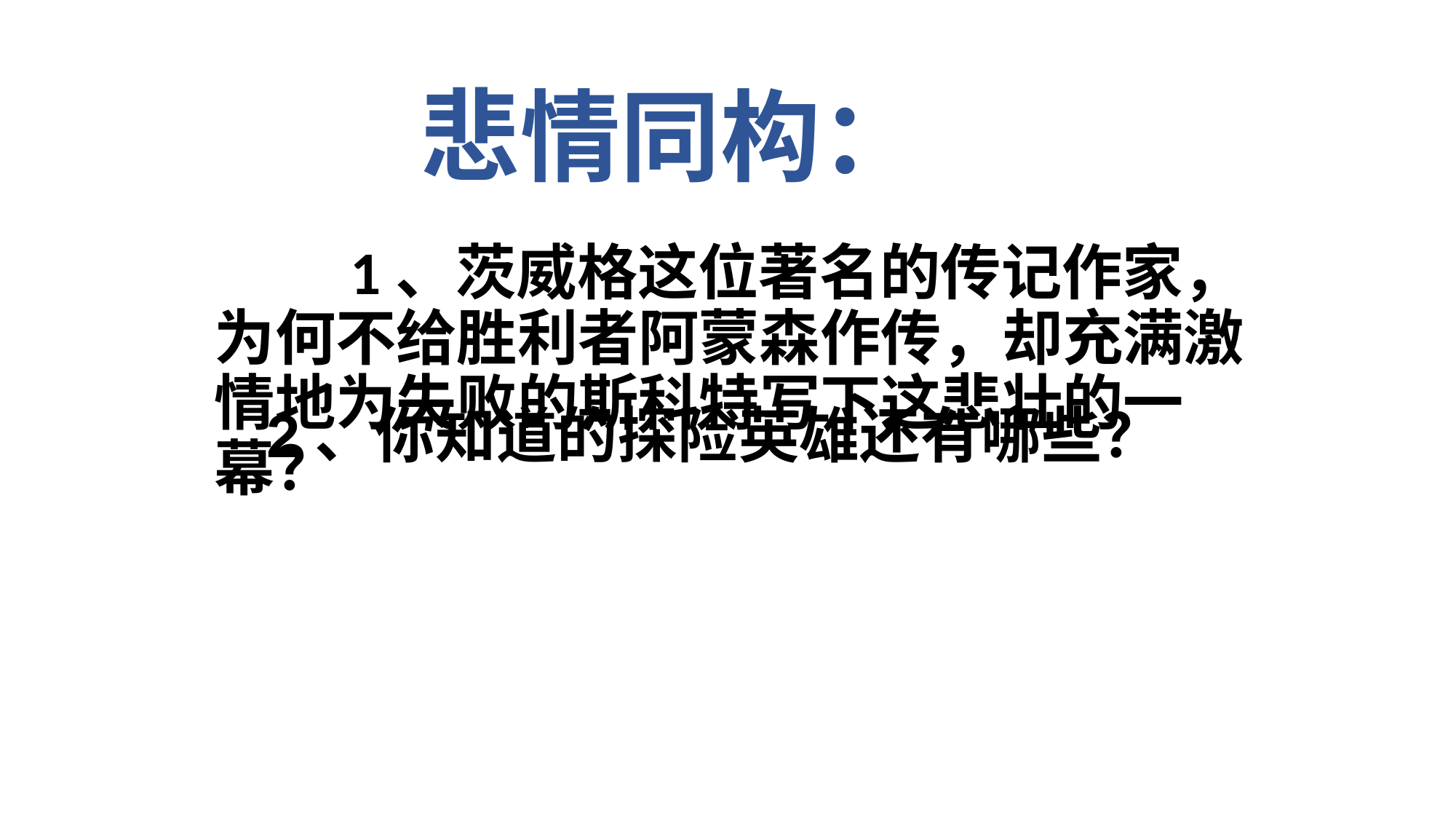

# 悲情同构：
同样1、茨威格这位著名的传记作家，为何不给胜利者阿蒙森作传，却充满激情地为失败的斯科特写下这悲壮的一幕？
2、你知道的探险英雄还有哪些？